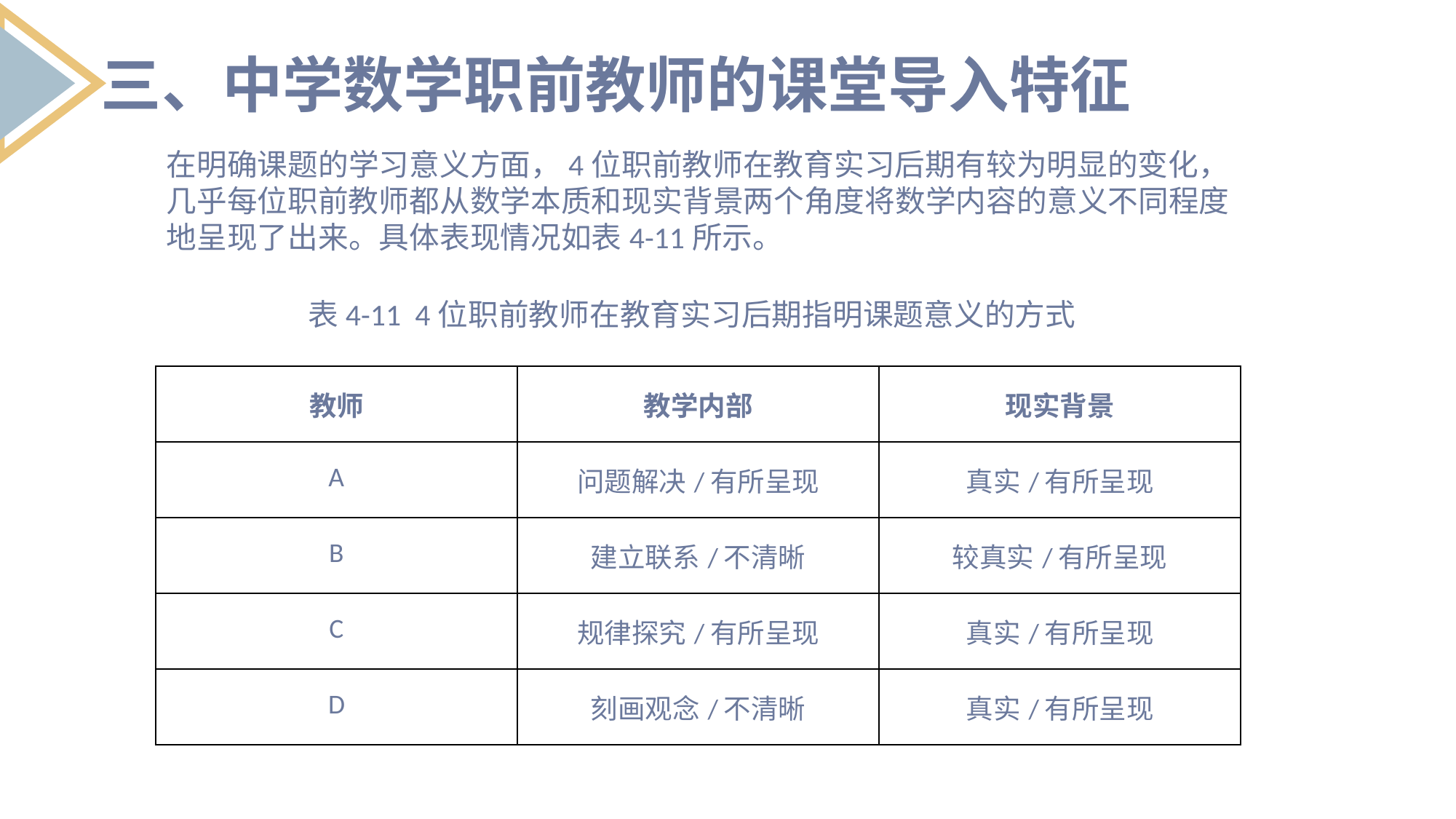

三、中学数学职前教师的课堂导入特征

在明确课题的学习意义方面，4位职前教师在教育实习后期有较为明显的变化，几乎每位职前教师都从数学本质和现实背景两个角度将数学内容的意义不同程度地呈现了出来。具体表现情况如表4-11所示。
表4-11  4位职前教师在教育实习后期指明课题意义的方式
| 教师 | 教学内部 | 现实背景 |
| --- | --- | --- |
| A | 问题解决/有所呈现 | 真实/有所呈现 |
| B | 建立联系/不清晰 | 较真实/有所呈现 |
| C | 规律探究/有所呈现 | 真实/有所呈现 |
| D | 刻画观念/不清晰 | 真实/有所呈现 |